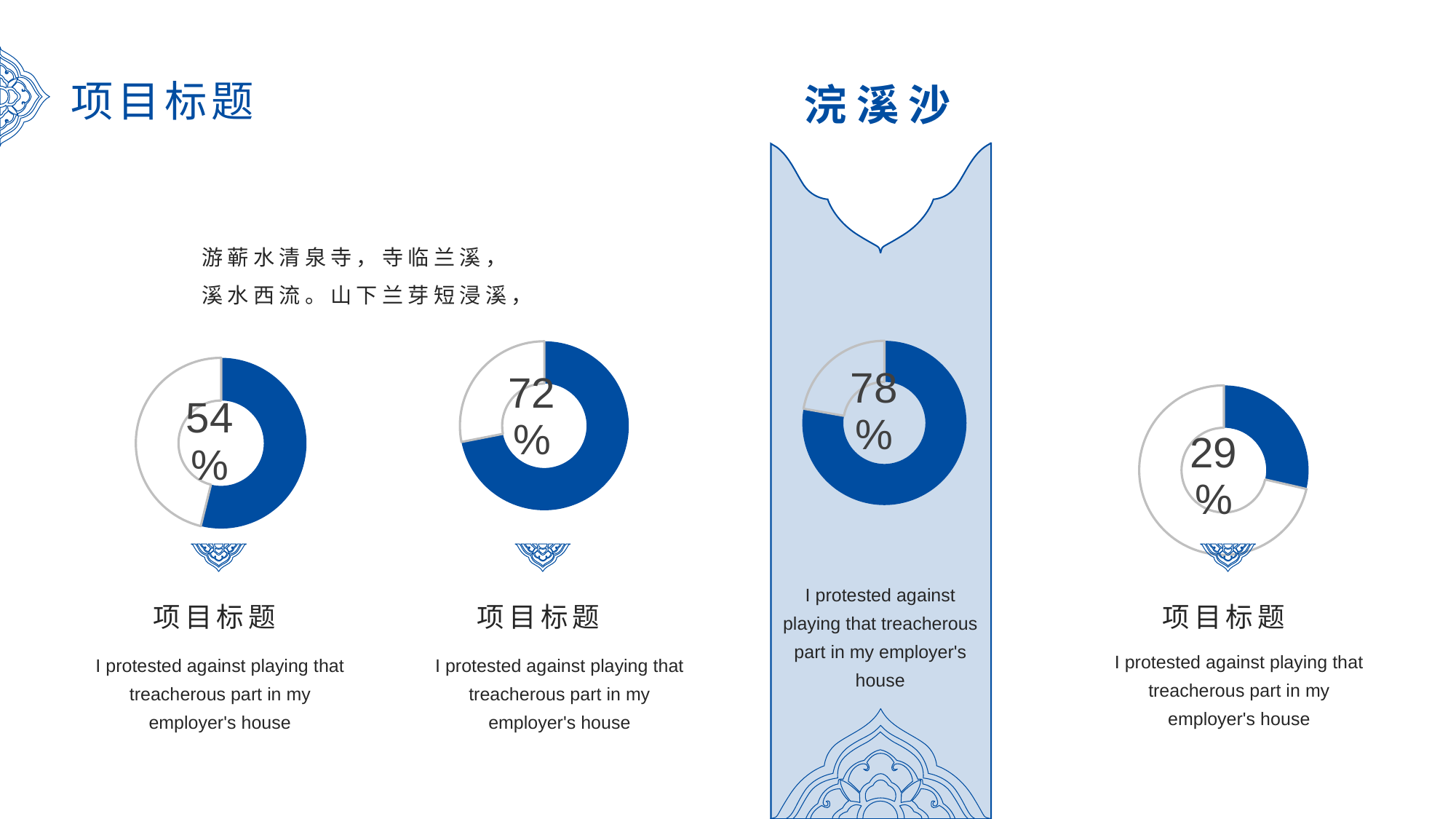

项目标题

浣 溪 沙
游蕲水清泉寺，寺临兰溪，
溪水西流。山下兰芽短浸溪，

### Chart

| Category | 百分比 |
|---|---|
| one | 0.5384615384615385 |
| two | 0.46153846153846156 |

### Chart

| Category | 百分比 |
|---|---|
| one | 0.7777777777777778 |
| two | 0.2222222222222222 |

### Chart

| Category | 百分比 |
|---|---|
| one | 0.7192982456140351 |
| two | 0.28070175438596495 |

### Chart

| Category | 百分比 |
|---|---|
| one | 0.2857142857142857 |
| two | 0.7142857142857143 |

I protested against playing that treacherous part in my employer's house
项目标题
项目标题
项目标题
I protested against playing that treacherous part in my employer's house
I protested against playing that treacherous part in my employer's house
I protested against playing that treacherous part in my employer's house